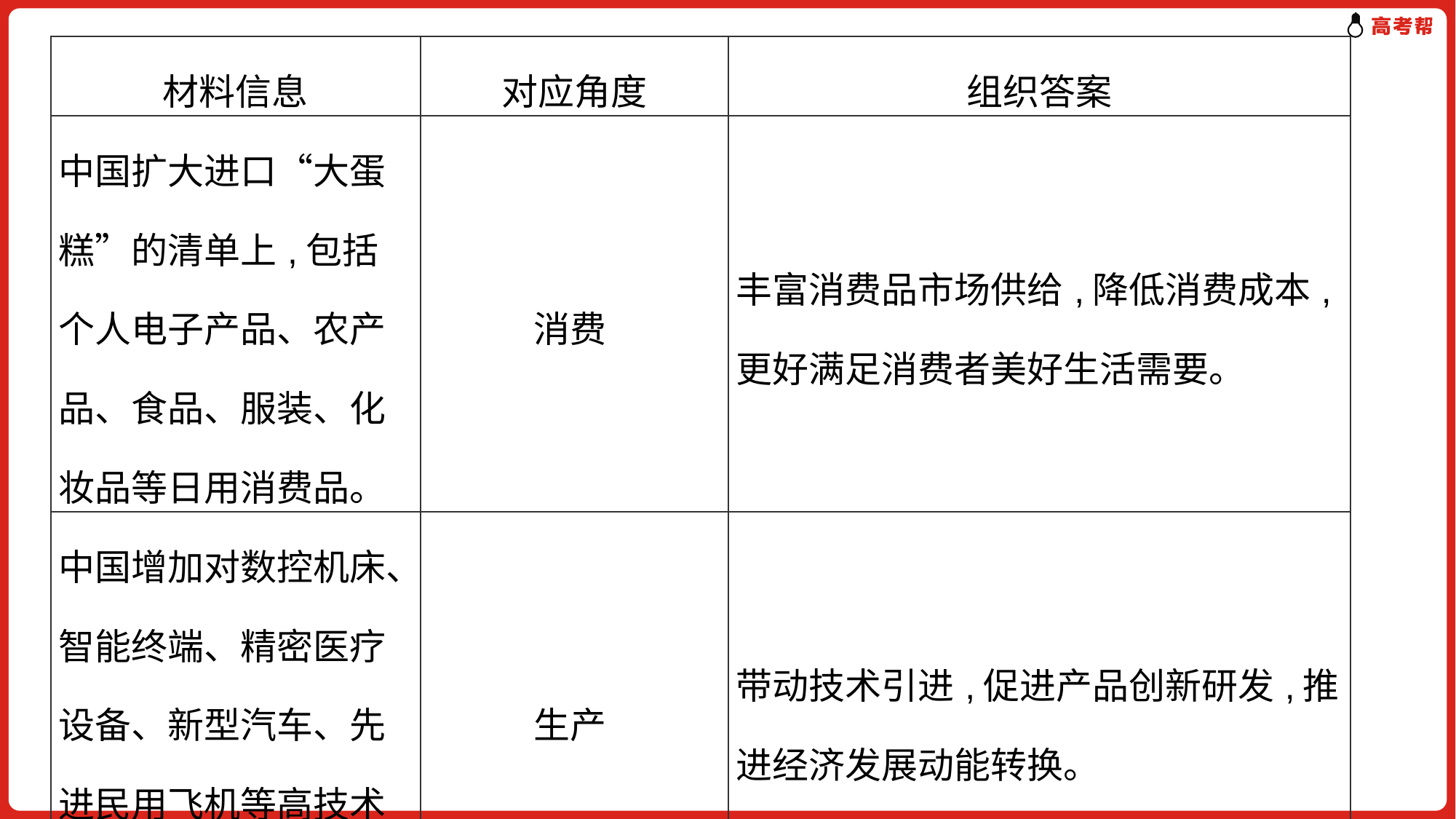

| 材料信息 | 对应角度 | 组织答案 |
| --- | --- | --- |
| 中国扩大进口“大蛋糕”的清单上,包括个人电子产品、农产品、食品、服装、化妆品等日用消费品。 | 消费 | 丰富消费品市场供给,降低消费成本,更好满足消费者美好生活需要。 |
| 中国增加对数控机床、智能终端、精密医疗设备、新型汽车、先进民用飞机等高技术产品的进口。 | 生产 | 带动技术引进,促进产品创新研发,推进经济发展动能转换。 |